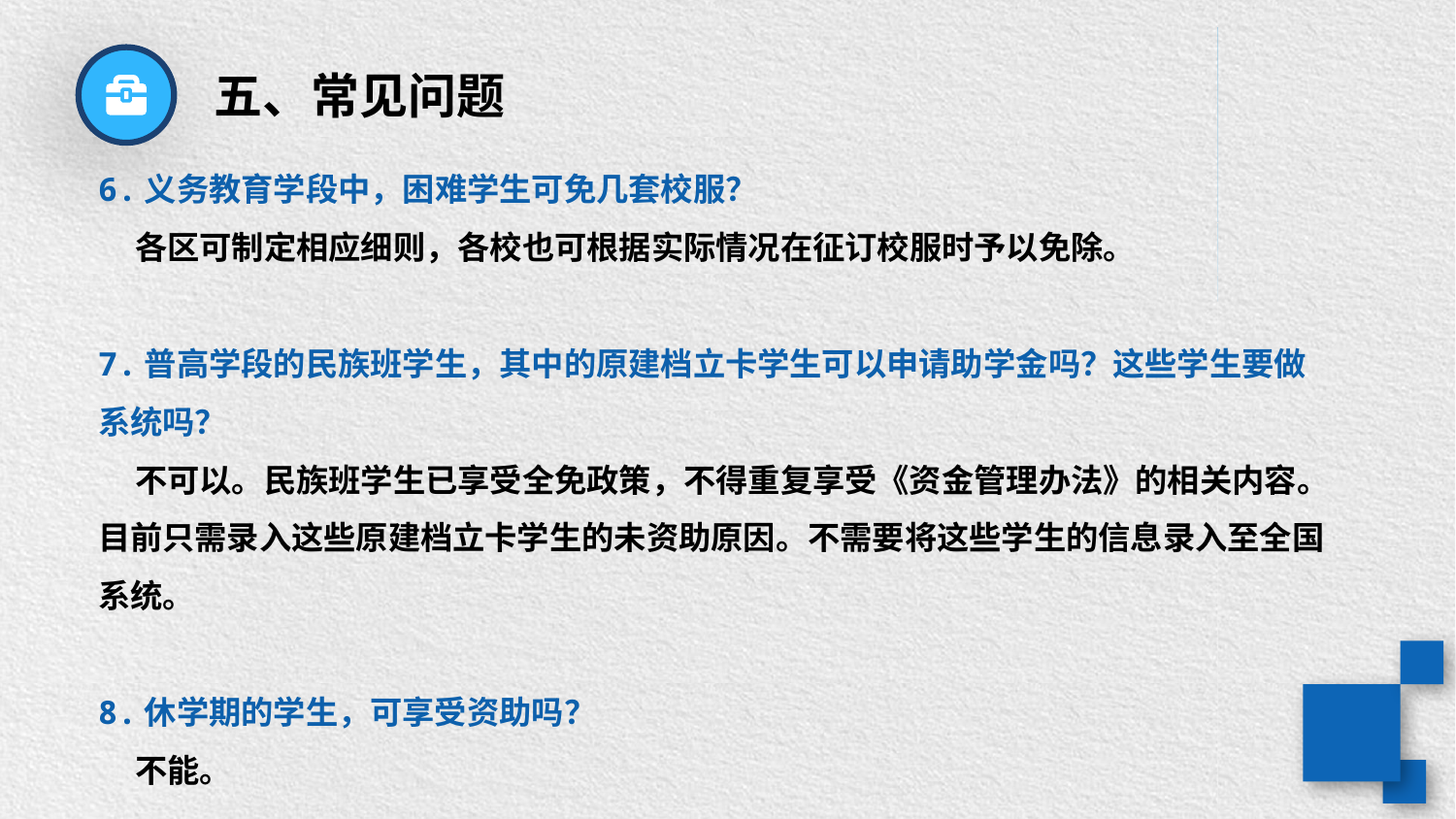

五、常见问题

6.义务教育学段中，困难学生可免几套校服？
    各区可制定相应细则，各校也可根据实际情况在征订校服时予以免除。

7.普高学段的民族班学生，其中的原建档立卡学生可以申请助学金吗？这些学生要做系统吗？
    不可以。民族班学生已享受全免政策，不得重复享受《资金管理办法》的相关内容。目前只需录入这些原建档立卡学生的未资助原因。不需要将这些学生的信息录入至全国系统。

8.休学期的学生，可享受资助吗？
    不能。